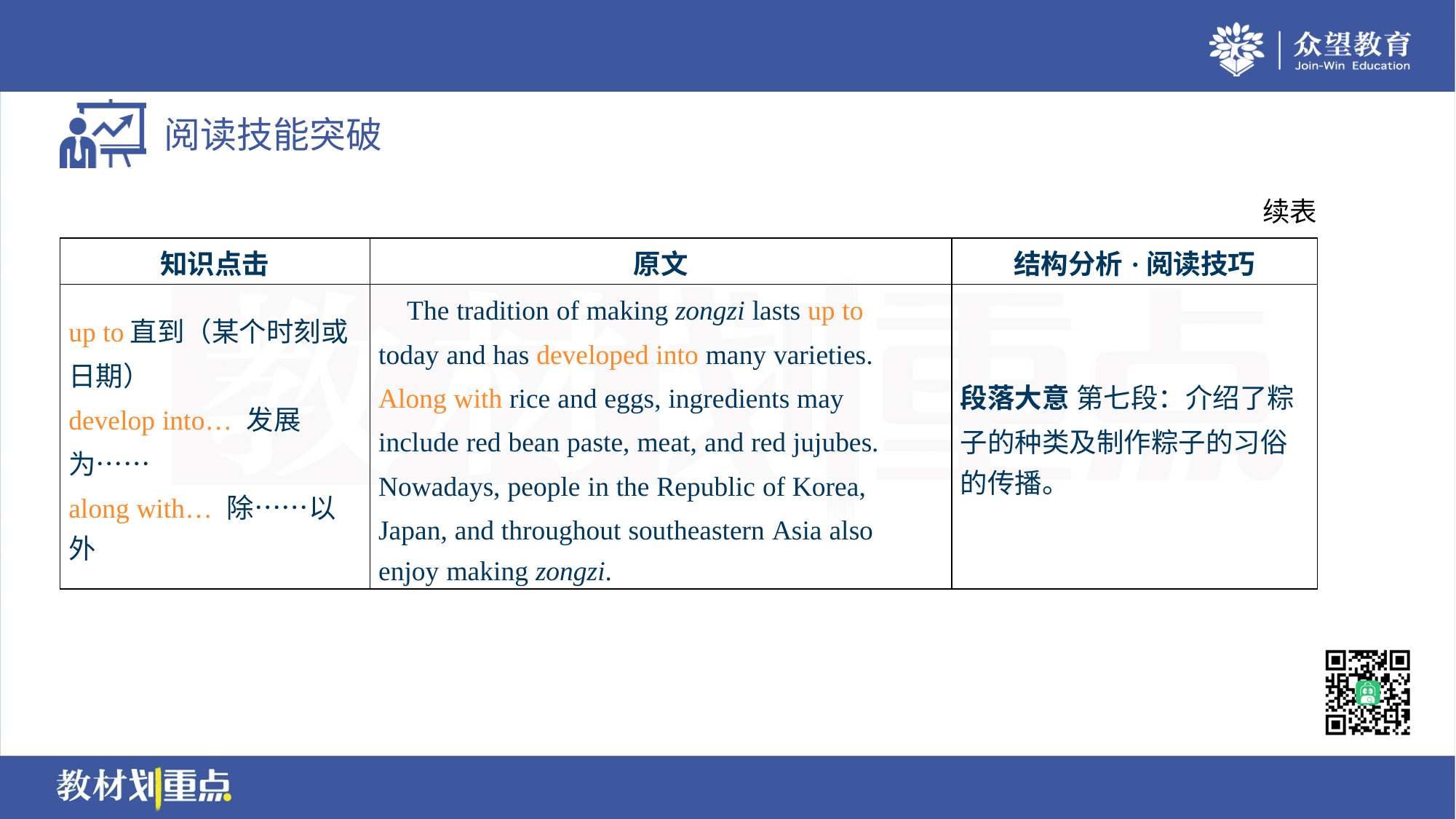

续表
| 知识点击 | 原文 | 结构分析·阅读技巧 |
| --- | --- | --- |
| up to直到（某个时刻或 日期） develop into… 发展 为…… along with… 除……以 外 | The tradition of making zongzi lasts up to today and has developed into many varieties. Along with rice and eggs, ingredients may include red bean paste, meat, and red jujubes. Nowadays, people in the Republic of Korea, Japan, and throughout southeastern Asia also enjoy making zongzi. | 段落大意 第七段：介绍了粽 子的种类及制作粽子的习俗 的传播。 |